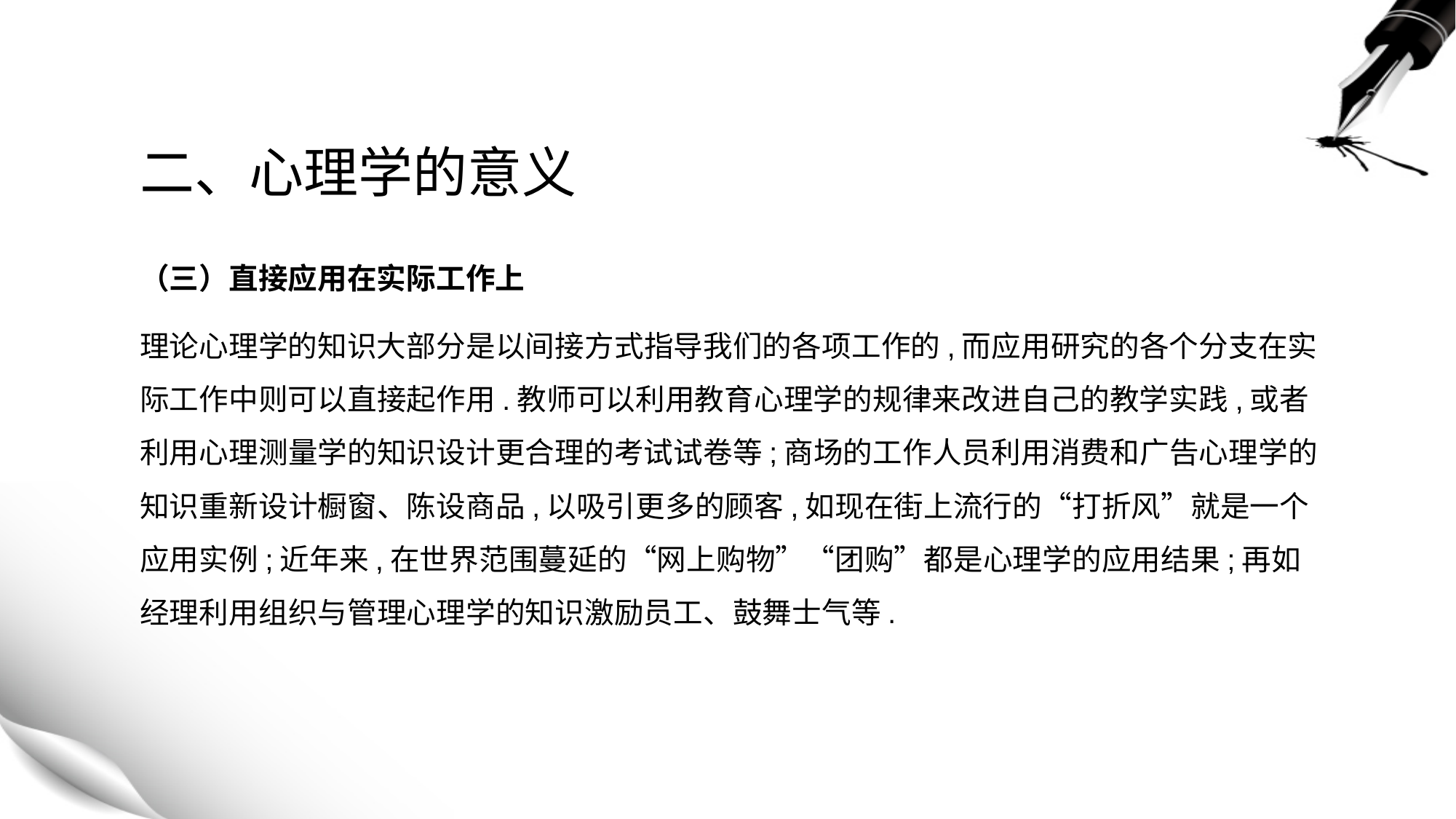

# 二、心理学的意义
（三）直接应用在实际工作上
理论心理学的知识大部分是以间接方式指导我们的各项工作的,而应用研究的各个分支在实际工作中则可以直接起作用.教师可以利用教育心理学的规律来改进自己的教学实践,或者利用心理测量学的知识设计更合理的考试试卷等;商场的工作人员利用消费和广告心理学的知识重新设计橱窗、陈设商品,以吸引更多的顾客,如现在街上流行的“打折风”就是一个应用实例;近年来,在世界范围蔓延的“网上购物”“团购”都是心理学的应用结果;再如经理利用组织与管理心理学的知识激励员工、鼓舞士气等.